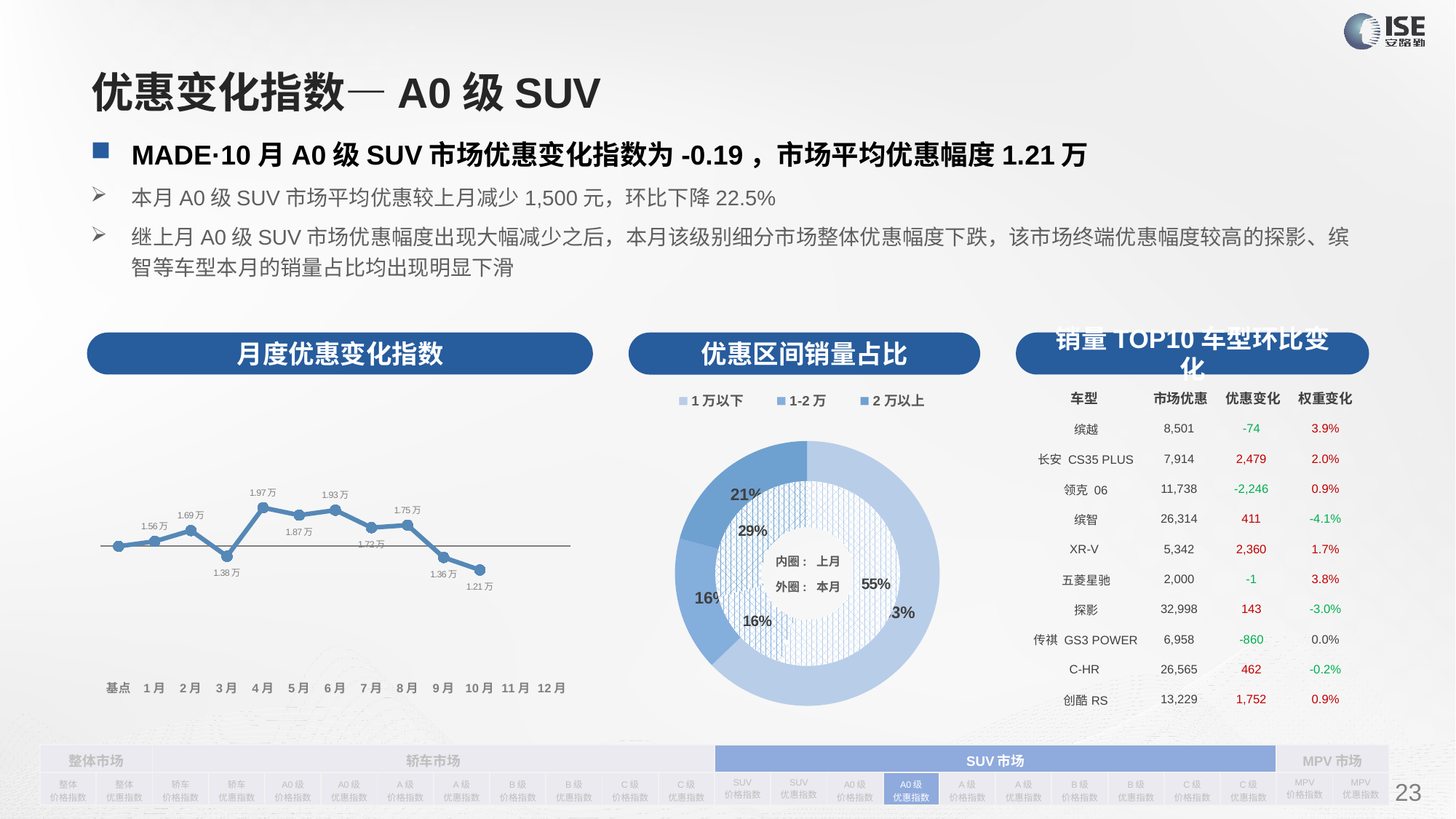

# 优惠变化指数—A0级SUV
MADE·10月A0级SUV市场优惠变化指数为-0.19，市场平均优惠幅度1.21万
本月A0级SUV市场平均优惠较上月减少1,500元，环比下降22.5%
继上月A0级SUV市场优惠幅度出现大幅减少之后，本月该级别细分市场整体优惠幅度下跌，该市场终端优惠幅度较高的探影、缤智等车型本月的销量占比均出现明显下滑
月度优惠变化指数

销量TOP10车型环比变化

优惠区间销量占比

| 车型 | 市场优惠 | 优惠变化 | 权重变化 |
| --- | --- | --- | --- |
| 缤越 | 8,501 | -74 | 3.9% |
| 长安 CS35 PLUS | 7,914 | 2,479 | 2.0% |
| 领克 06 | 11,738 | -2,246 | 0.9% |
| 缤智 | 26,314 | 411 | -4.1% |
| XR-V | 5,342 | 2,360 | 1.7% |
| 五菱星驰 | 2,000 | -1 | 3.8% |
| 探影 | 32,998 | 143 | -3.0% |
| 传祺 GS3 POWER | 6,958 | -860 | 0.0% |
| C-HR | 26,565 | 462 | -0.2% |
| 创酷RS | 13,229 | 1,752 | 0.9% |

### Chart

| Category | 销量 |
|---|---|
| 1万以下 | 34677.0 |
| 1-2万 | 9057.0 |
| 2万以上 | 11450.0 |

### Chart

| Category | Y2022 |
|---|---|
| 基点 | 0.0 |
| 1月 | 0.04 |
| 2月 | 0.1266511790767868 |
| 3月 | -0.08 |
| 4月 | 0.31 |
| 5月 | 0.25 |
| 6月 | 0.29 |
| 7月 | 0.15 |
| 8月 | 0.17 |
| 9月 | -0.09 |
| 10月 | -0.19 |
| 11月 | None |
| 12月 | None |

### Chart

| Category | 销量 |
|---|---|
| 1万以下 | 27826.0 |
| 1-2万 | 8159.0 |
| 2万以上 | 14758.0 |
内圈:  上月
外圈:  本月
| 整体市场 |  | 轿车市场 |  |  |  |  |  |  |  |  |  | SUV市场 |  |  |  |  |  |  |  |  |  | MPV市场 |  |
| --- | --- | --- | --- | --- | --- | --- | --- | --- | --- | --- | --- | --- | --- | --- | --- | --- | --- | --- | --- | --- | --- | --- | --- |
| 整体 价格指数 | 整体 优惠指数 | 轿车 价格指数 | 轿车 优惠指数 | A0级 价格指数 | A0级 优惠指数 | A级 价格指数 | A级 优惠指数 | B级 价格指数 | B级 优惠指数 | C级 价格指数 | C级 优惠指数 | SUV 价格指数 | SUV 优惠指数 | A0级 价格指数 | A0级 优惠指数 | A级 价格指数 | A级 优惠指数 | B级 价格指数 | B级 优惠指数 | C级 价格指数 | C级 优惠指数 | MPV 价格指数 | MPV 优惠指数 |
请在插入菜单—页眉和页脚中修改此 文本
23